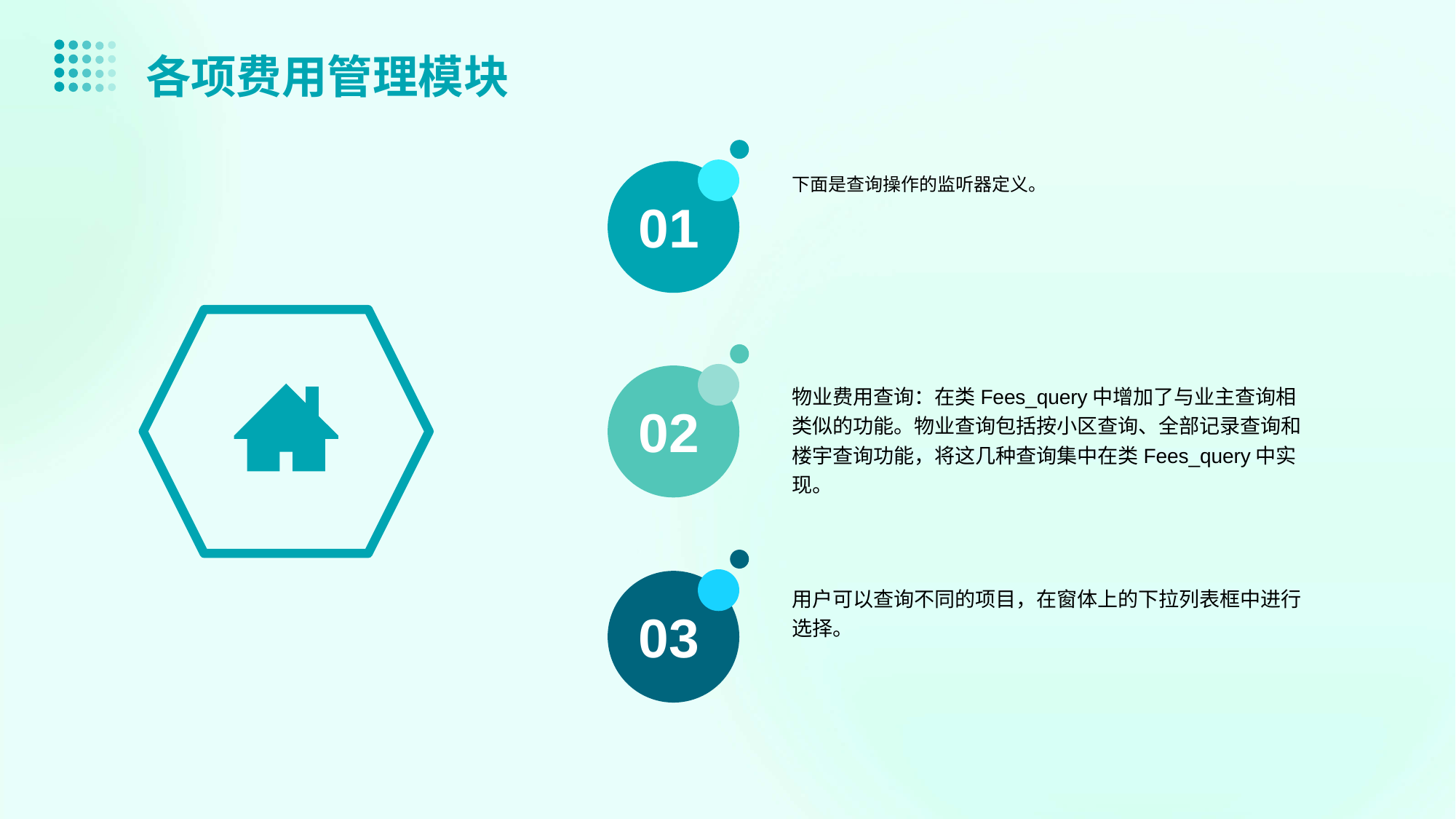

各项费用管理模块

下面是查询操作的监听器定义。

01

物业费用查询：在类Fees_query中增加了与业主查询相类似的功能。物业查询包括按小区查询、全部记录查询和楼宇查询功能，将这几种查询集中在类Fees_query中实现。

02

用户可以查询不同的项目，在窗体上的下拉列表框中进行选择。

03